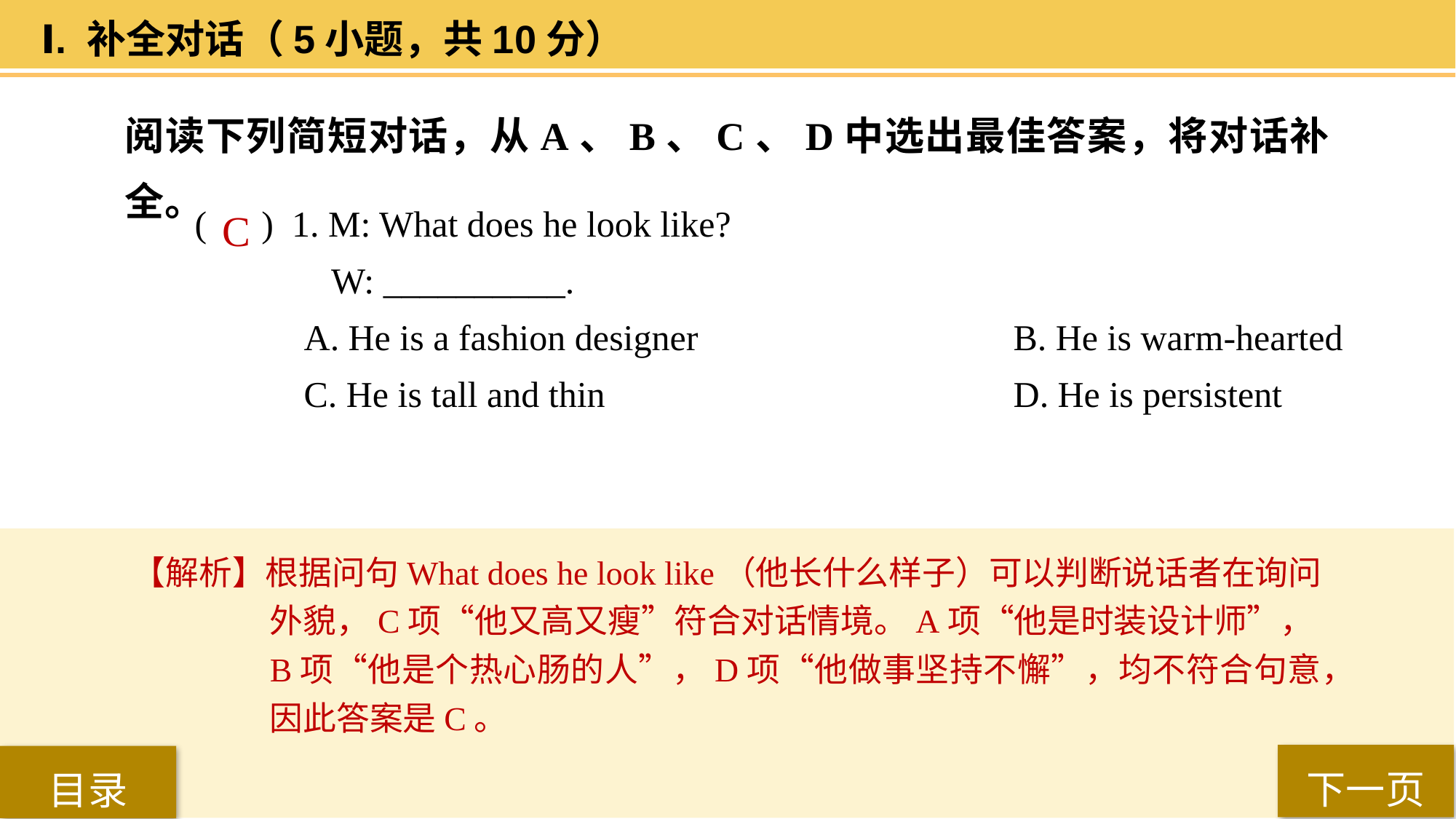

Ⅰ. 补全对话（5小题，共10分）
阅读下列简短对话，从A、B、C、D中选出最佳答案，将对话补全。
(      )  1. M: What does he look like?
   W: __________.
A. He is a fashion designer 			B. He is warm-hearted
C. He is tall and thin 				D. He is persistent
 C
【解析】根据问句What does he look like（他长什么样子）可以判断说话者在询问外貌，C项“他又高又瘦”符合对话情境。A项“他是时装设计师”，B项“他是个热心肠的人”，D项“他做事坚持不懈”，均不符合句意，因此答案是C。